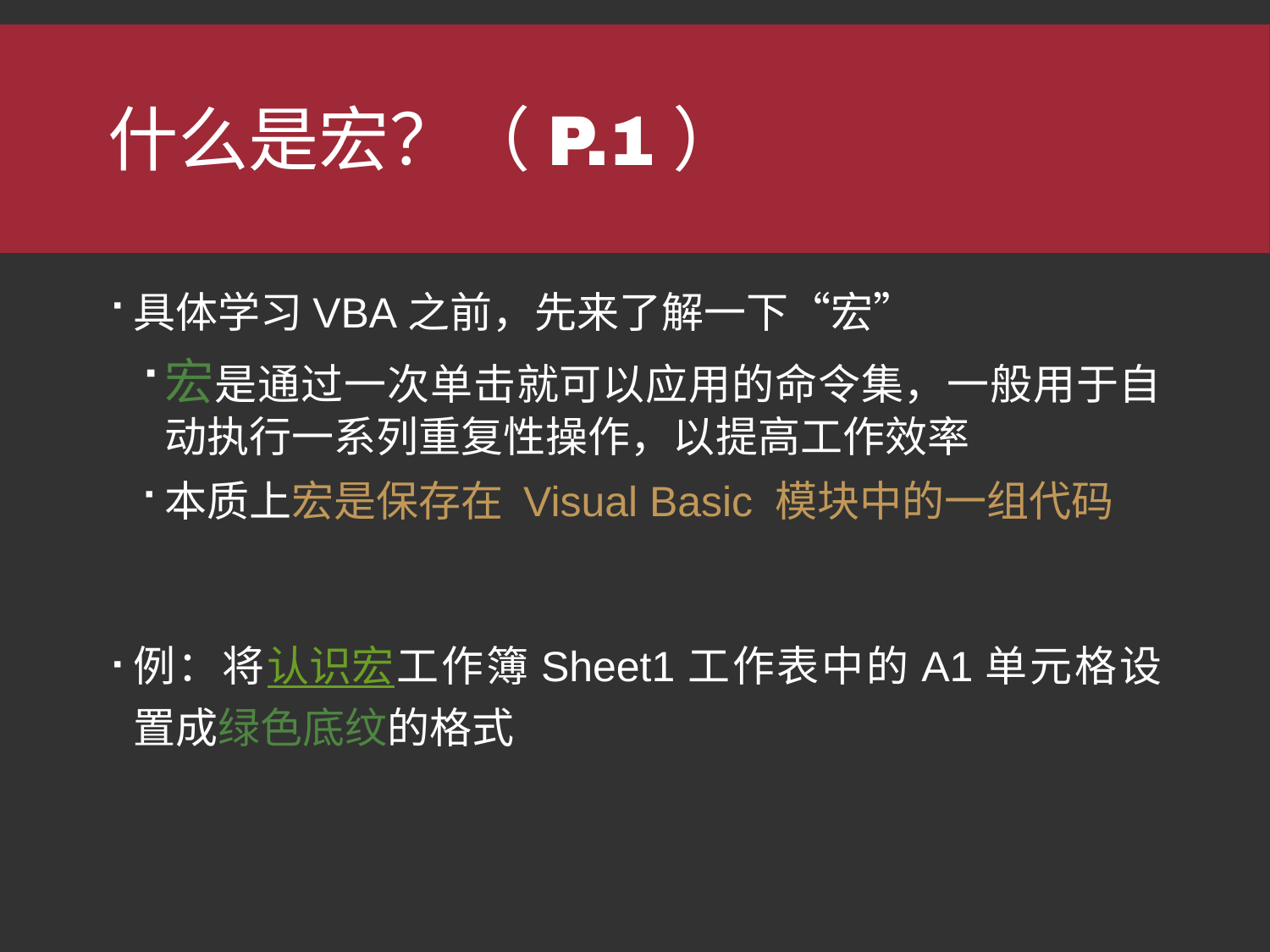

# 什么是宏？（P.1）
具体学习VBA之前，先来了解一下“宏”
宏是通过一次单击就可以应用的命令集，一般用于自动执行一系列重复性操作，以提高工作效率
本质上宏是保存在 Visual Basic 模块中的一组代码

例：将认识宏工作簿Sheet1工作表中的A1单元格设置成绿色底纹的格式